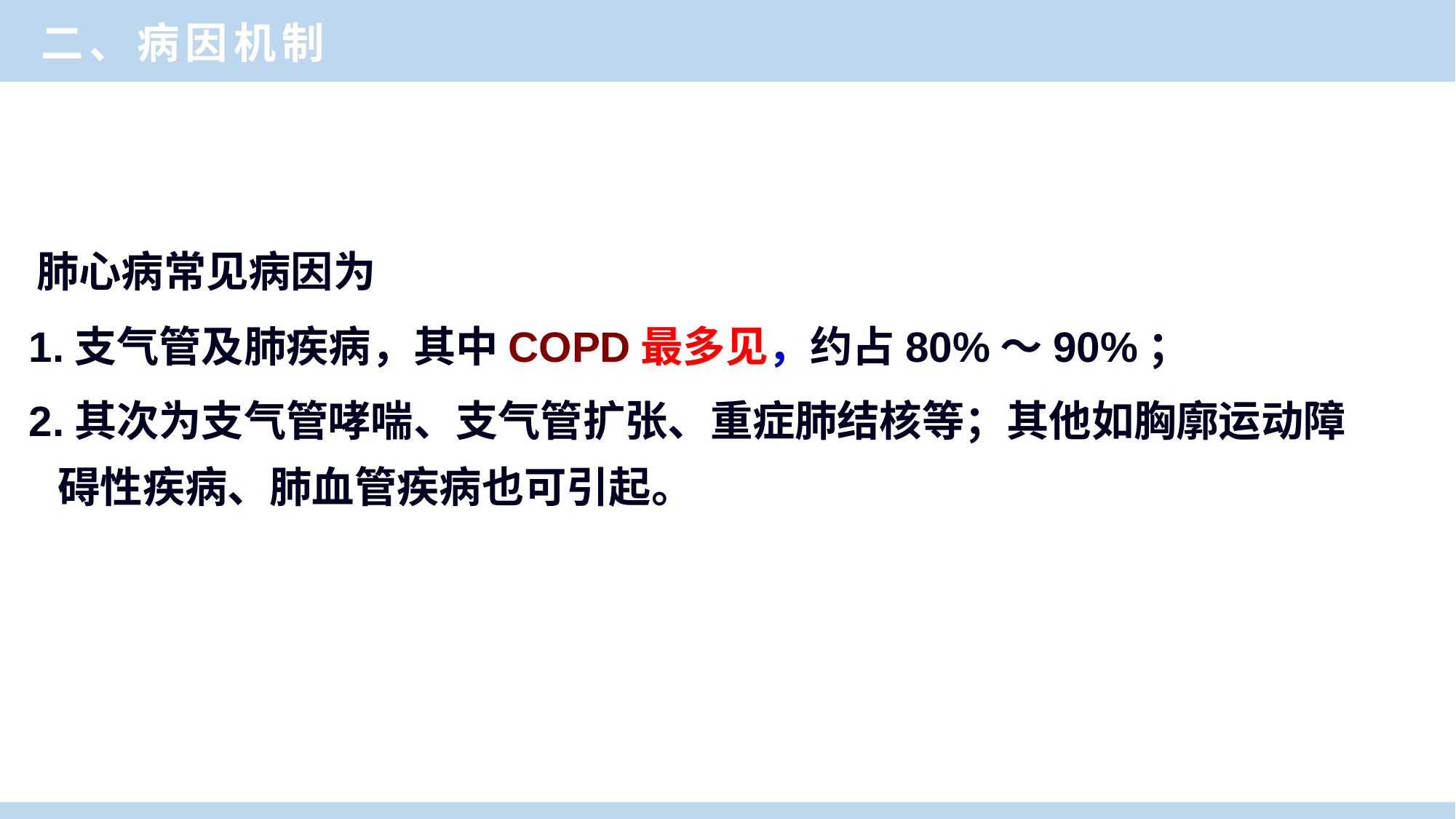

二、病因机制

 肺心病常见病因为
 1.支气管及肺疾病，其中COPD最多见，约占80%～90%；
 2.其次为支气管哮喘、支气管扩张、重症肺结核等；其他如胸廓运动障碍性疾病、肺血管疾病也可引起。